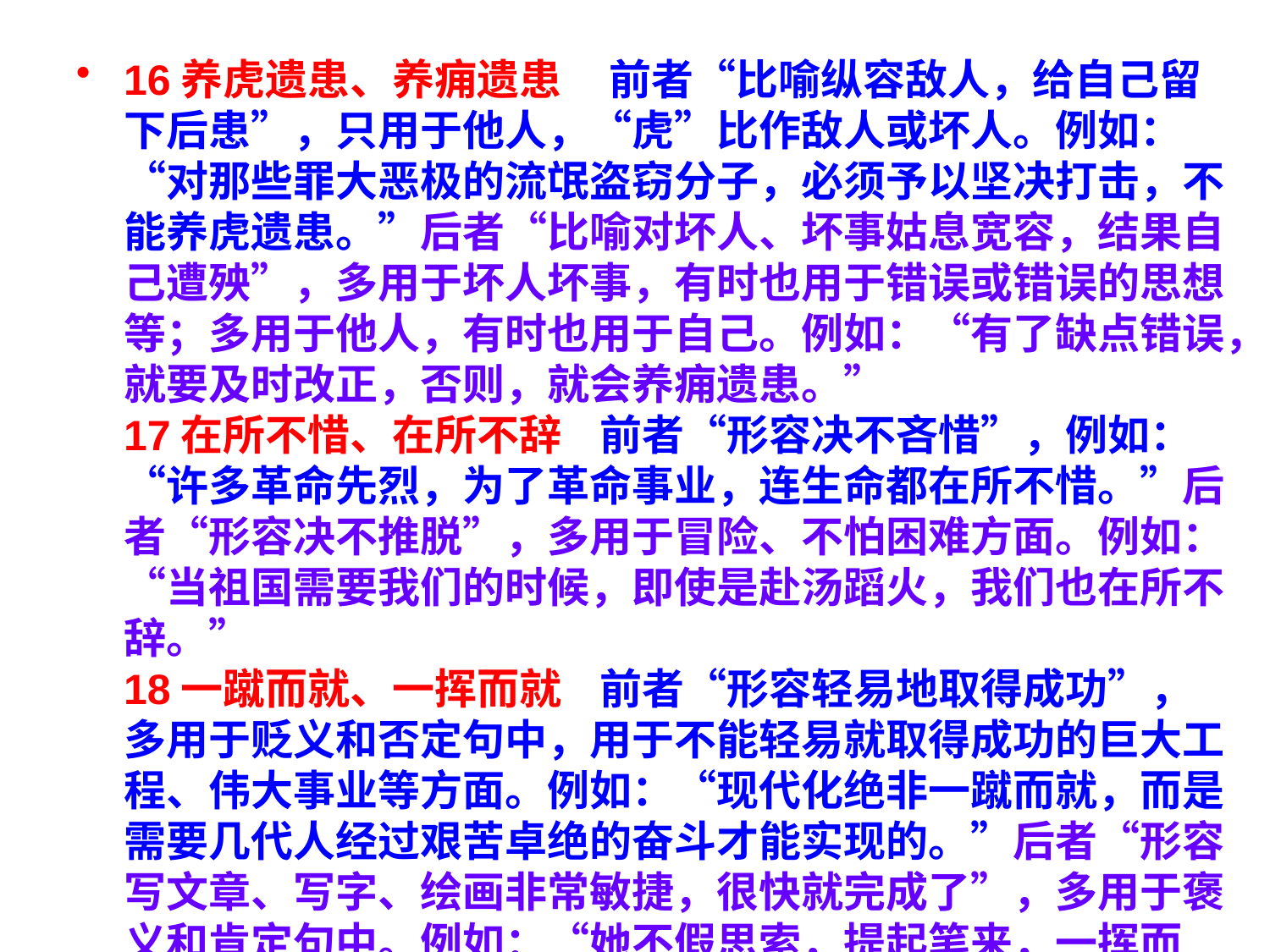

16养虎遗患、养痈遗患     前者“比喻纵容敌人，给自己留下后患”，只用于他人，“虎”比作敌人或坏人。例如：“对那些罪大恶极的流氓盗窃分子，必须予以坚决打击，不能养虎遗患。”后者“比喻对坏人、坏事姑息宽容，结果自己遭殃”，多用于坏人坏事，有时也用于错误或错误的思想等；多用于他人，有时也用于自己。例如：“有了缺点错误，就要及时改正，否则，就会养痈遗患。”
17在所不惜、在所不辞    前者“形容决不吝惜”，例如：“许多革命先烈，为了革命事业，连生命都在所不惜。”后者“形容决不推脱”，多用于冒险、不怕困难方面。例如：“当祖国需要我们的时候，即使是赴汤蹈火，我们也在所不辞。”
18一蹴而就、一挥而就    前者“形容轻易地取得成功”，多用于贬义和否定句中，用于不能轻易就取得成功的巨大工程、伟大事业等方面。例如：“现代化绝非一蹴而就，而是需要几代人经过艰苦卓绝的奋斗才能实现的。”后者“形容写文章、写字、绘画非常敏捷，很快就完成了”，多用于褒义和肯定句中。例如：“她不假思索，提起笔来，一挥而就。”